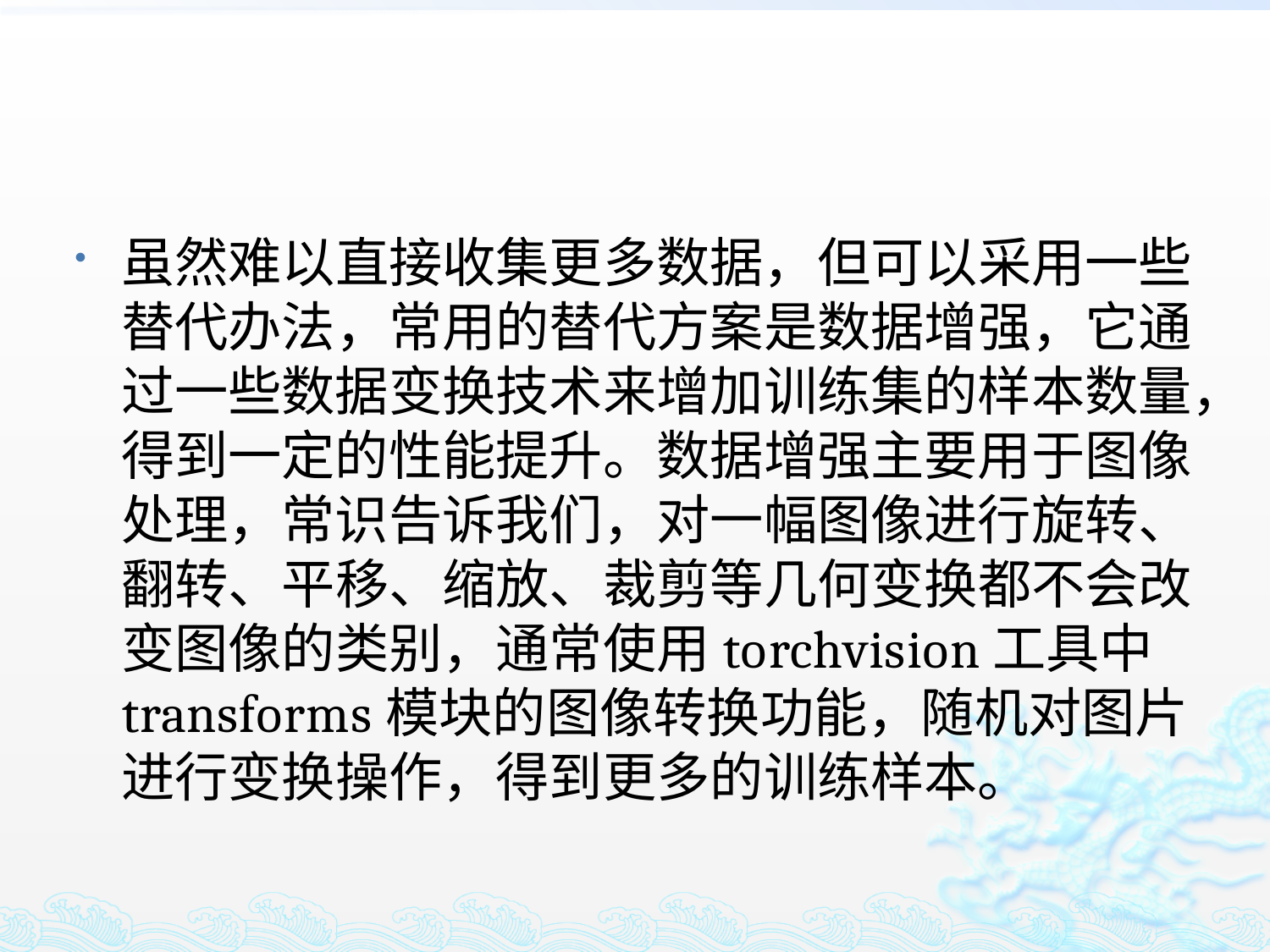

虽然难以直接收集更多数据，但可以采用一些替代办法，常用的替代方案是数据增强，它通过一些数据变换技术来增加训练集的样本数量，得到一定的性能提升。数据增强主要用于图像处理，常识告诉我们，对一幅图像进行旋转、翻转、平移、缩放、裁剪等几何变换都不会改变图像的类别，通常使用torchvision工具中transforms模块的图像转换功能，随机对图片进行变换操作，得到更多的训练样本。